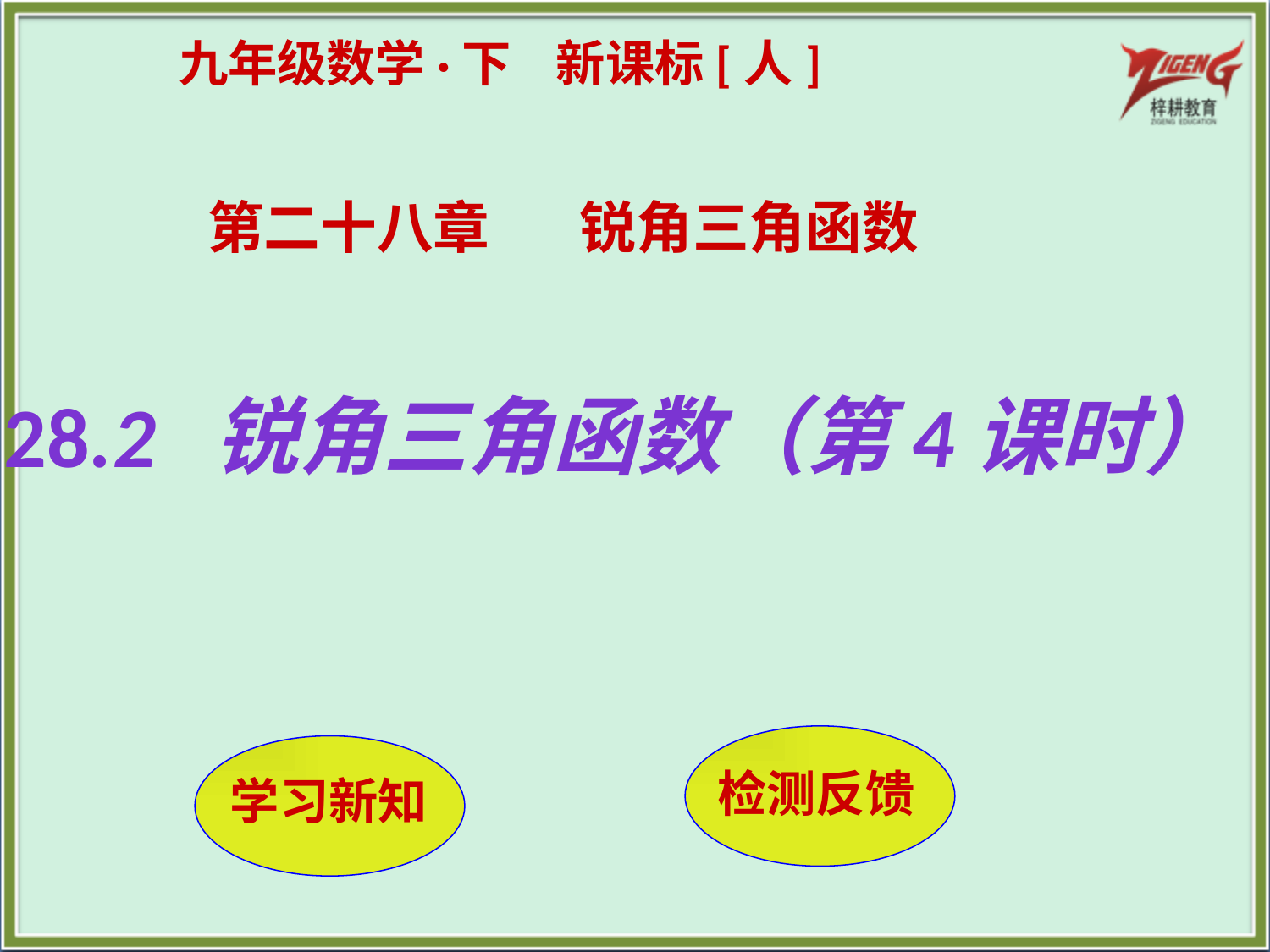

九年级数学·下    新课标[人]
第二十八章       锐角三角函数
28.2  锐角三角函数（第4课时）

检测反馈

 学习新知